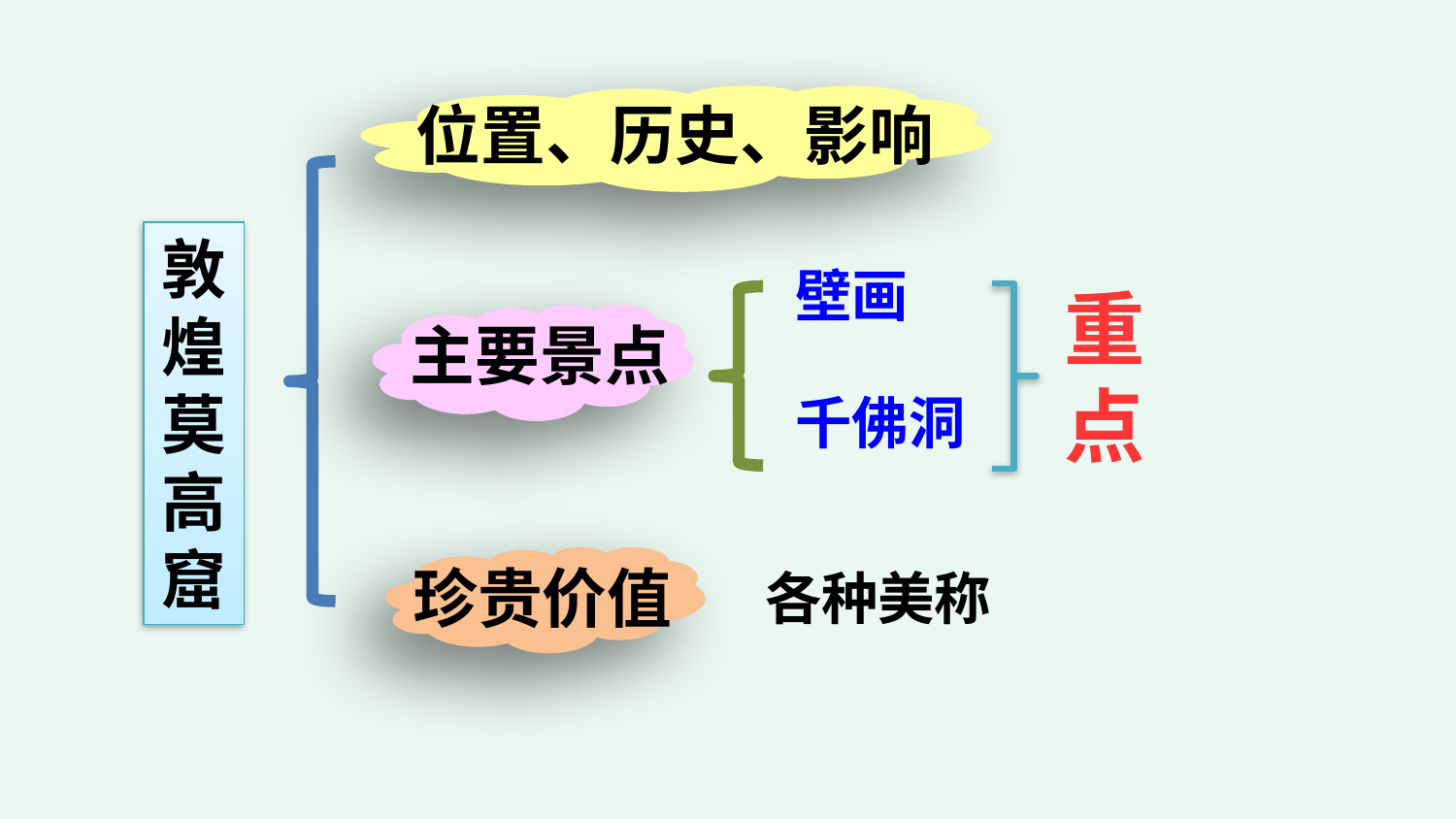

位置、历史、影响

敦煌莫高窟
壁画
重
点

主要景点
千佛洞

珍贵价值
各种美称